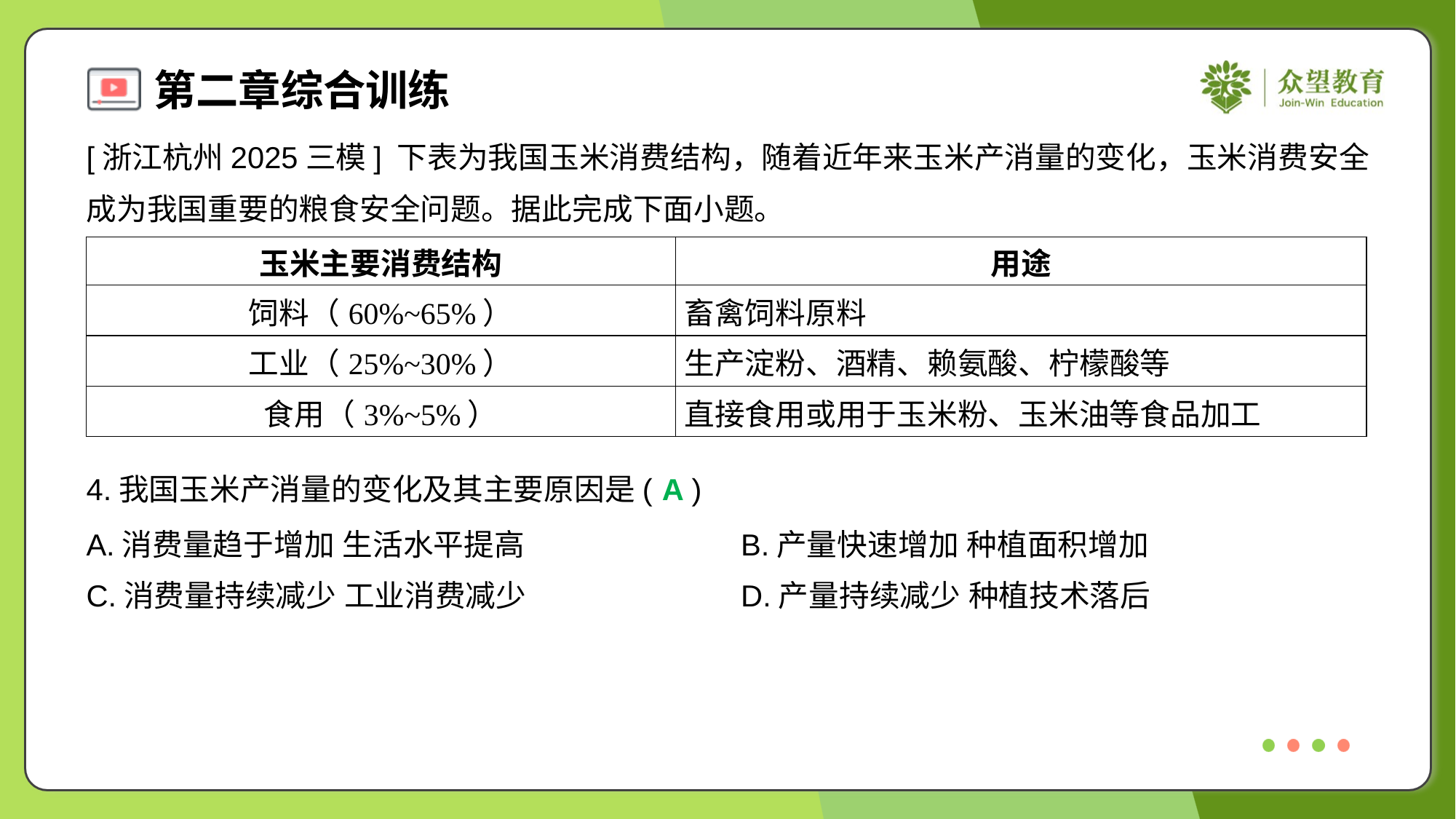

[浙江杭州2025三模] 下表为我国玉米消费结构，随着近年来玉米产消量的变化，玉米消费安全
成为我国重要的粮食安全问题。据此完成下面小题。
| 玉米主要消费结构 | 用途 |
| --- | --- |
| 饲料（60%~65%） | 畜禽饲料原料 |
| 工业（25%~30%） | 生产淀粉、酒精、赖氨酸、柠檬酸等 |
| 食用（3%~5%） | 直接食用或用于玉米粉、玉米油等食品加工 |
4.我国玉米产消量的变化及其主要原因是(     )
A
A.消费量趋于增加 生活水平提高	B.产量快速增加 种植面积增加
C.消费量持续减少 工业消费减少	D.产量持续减少 种植技术落后